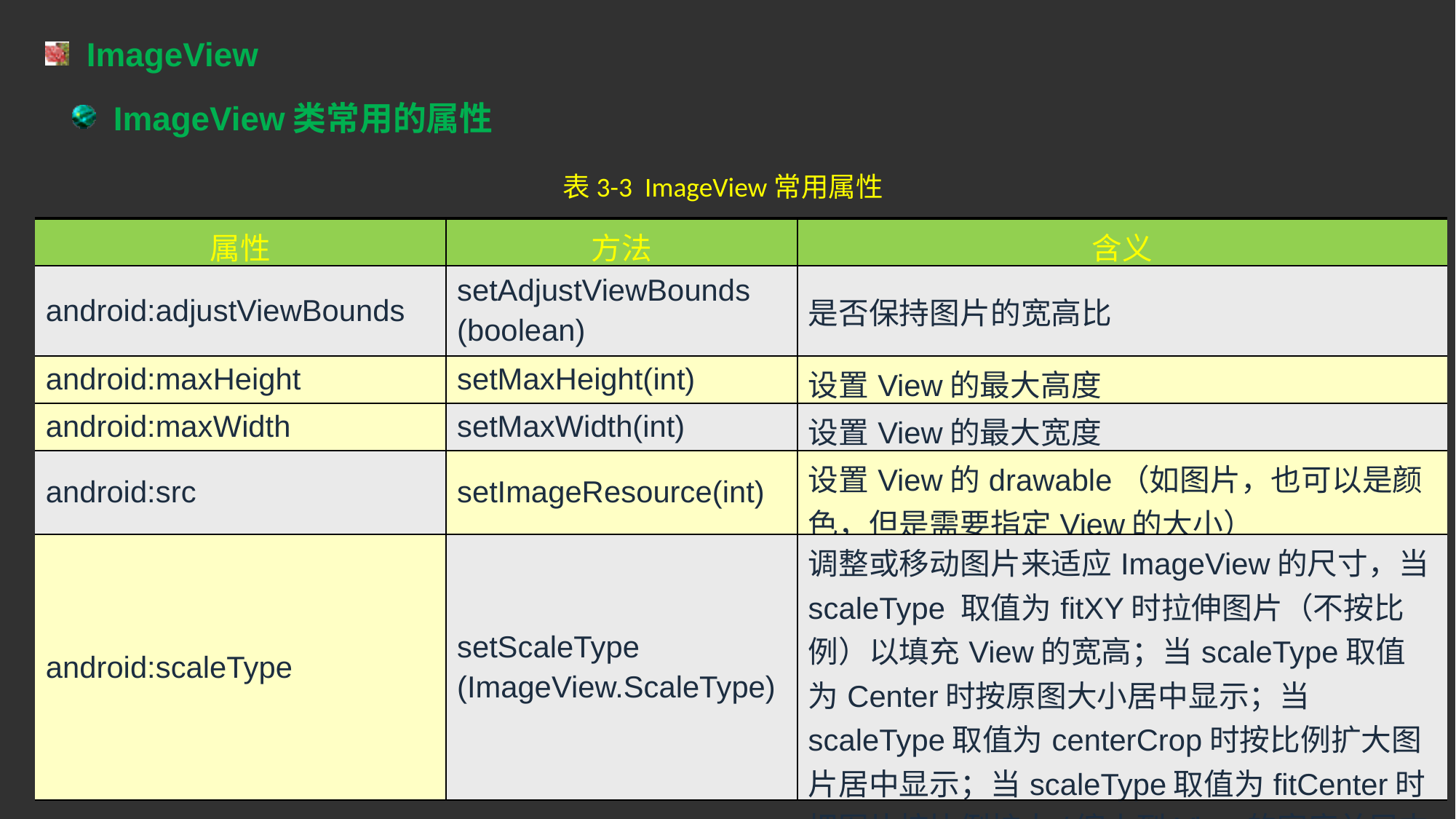

ImageView

ImageView类常用的属性

表3-3  ImageView常用属性
| 属性 | 方法 | 含义 |
| --- | --- | --- |
| android:adjustViewBounds | setAdjustViewBounds (boolean) | 是否保持图片的宽高比 |
| android:maxHeight | setMaxHeight(int) | 设置View的最大高度 |
| android:maxWidth | setMaxWidth(int) | 设置View的最大宽度 |
| android:src | setImageResource(int) | 设置View的drawable（如图片，也可以是颜色，但是需要指定View的大小） |
| android:scaleType | setScaleType (ImageView.ScaleType) | 调整或移动图片来适应ImageView的尺寸，当scaleType 取值为fitXY时拉伸图片（不按比例）以填充View的宽高；当scaleType取值为Center时按原图大小居中显示；当scaleType取值为centerCrop时按比例扩大图片居中显示；当scaleType取值为fitCenter时把图片按比例扩大/缩小到View的宽度并居中显示。 |